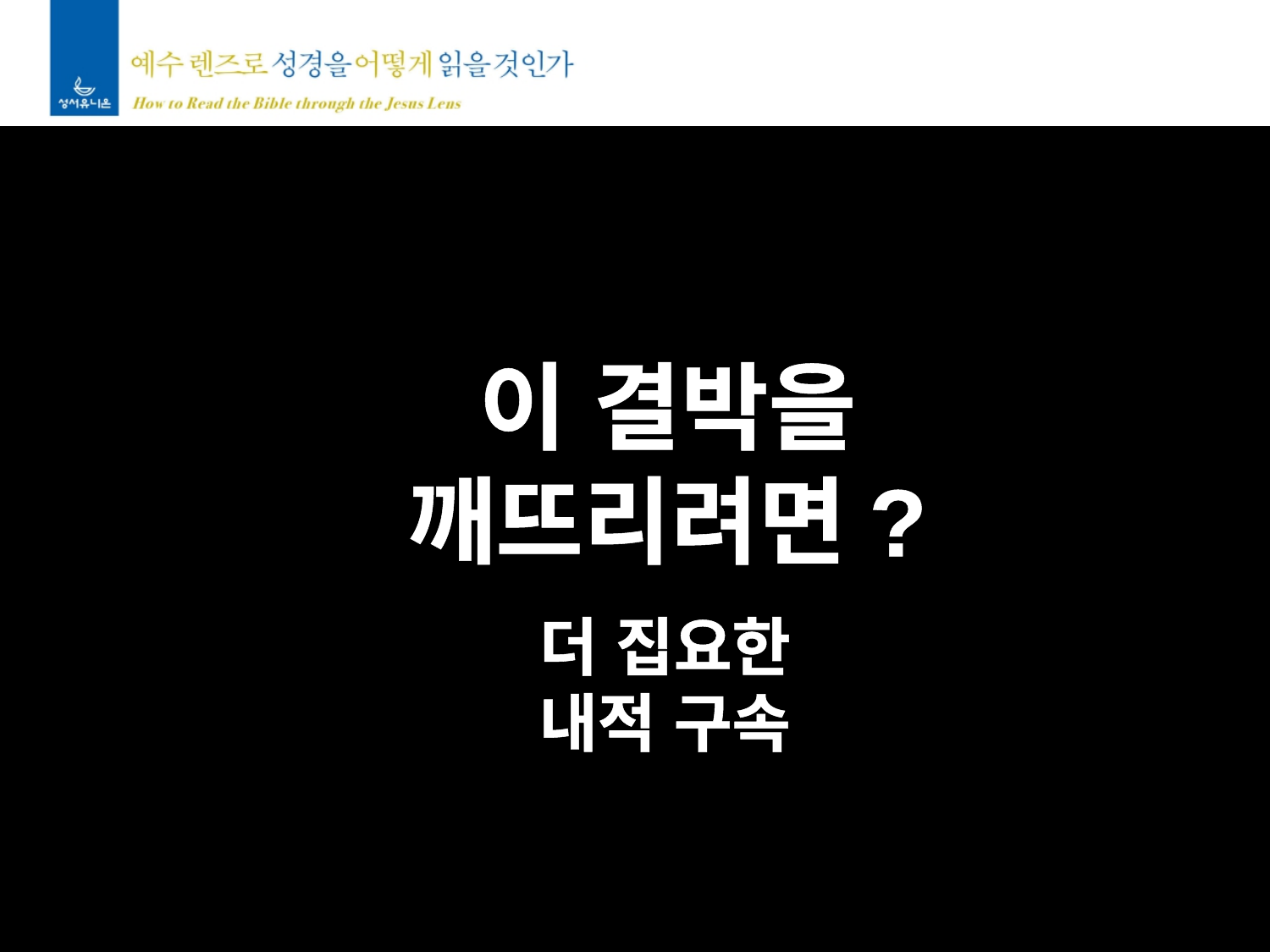

이 결박을
깨뜨리려면?
더 집요한
내적 구속
매여있음